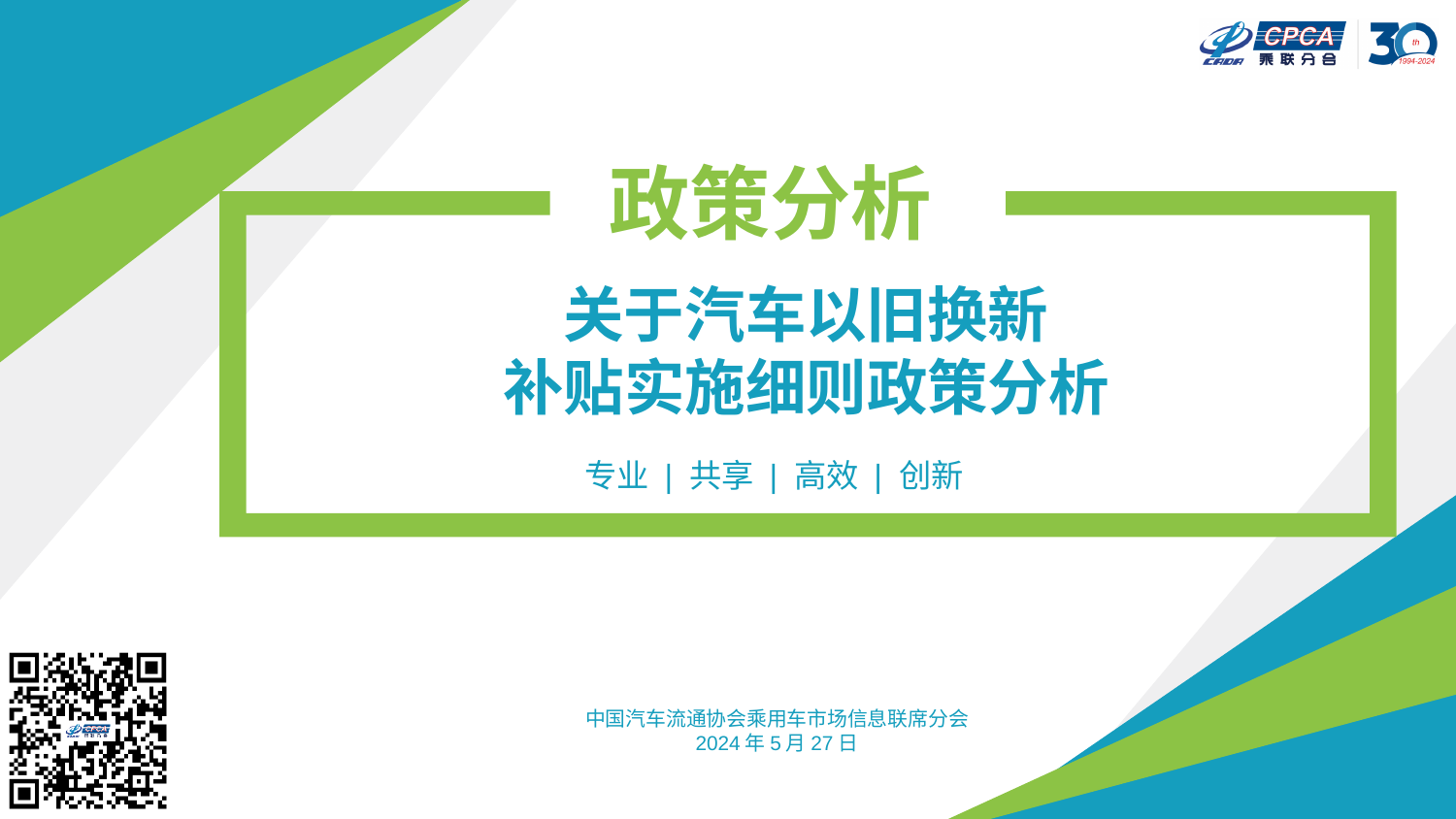

关于汽车以旧换新
补贴实施细则政策分析
中国汽车流通协会乘用车市场信息联席分会
2024年5月27日